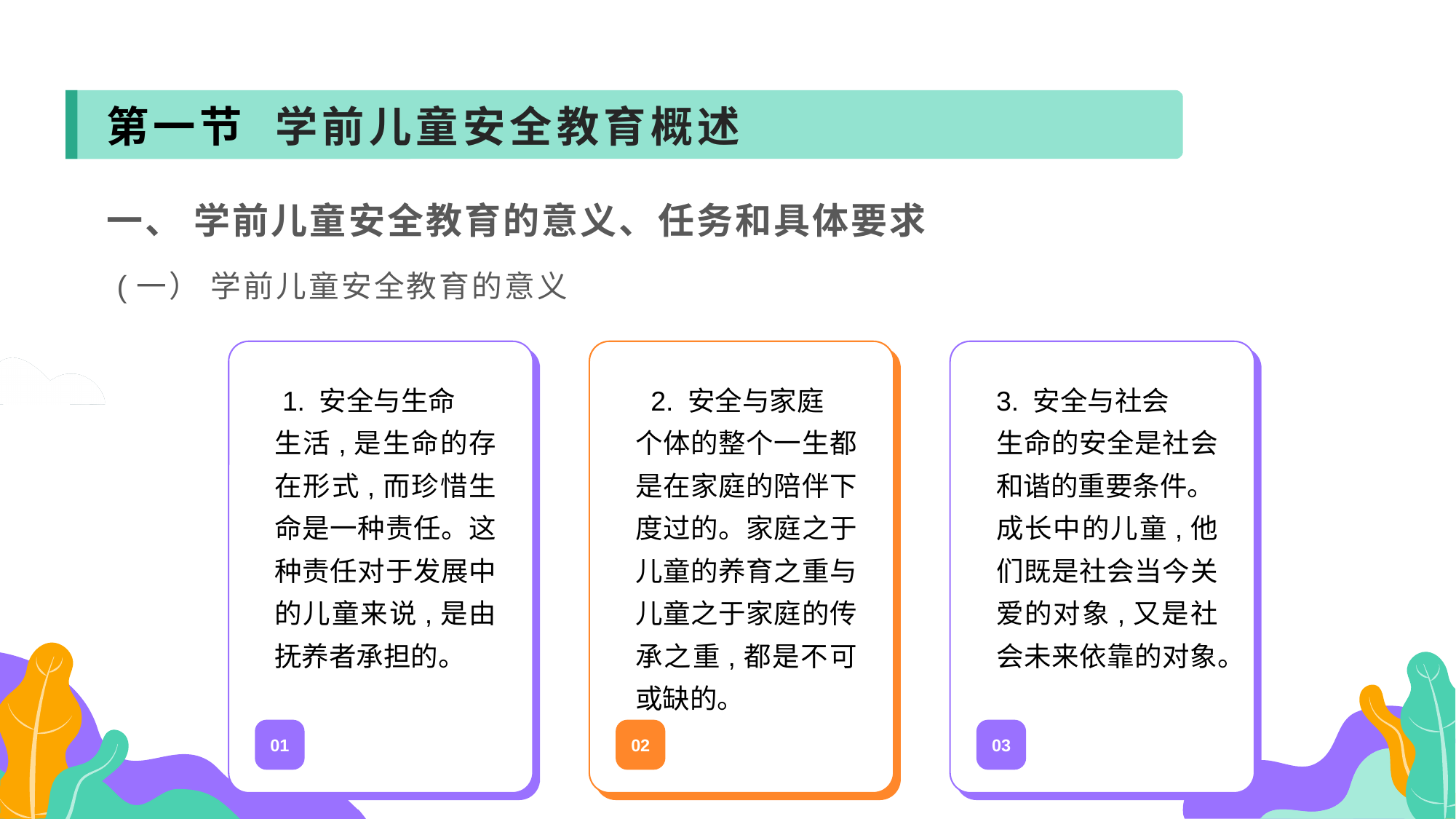

第一节  学前儿童安全教育概述
一、 学前儿童安全教育的意义、任务和具体要求
 (一） 学前儿童安全教育的意义

 1. 安全与生命
生活,是生命的存在形式,而珍惜生命是一种责任。这种责任对于发展中的儿童来说,是由抚养者承担的。
  2. 安全与家庭
个体的整个一生都是在家庭的陪伴下度过的。家庭之于儿童的养育之重与儿童之于家庭的传承之重,都是不可或缺的。
3. 安全与社会
生命的安全是社会和谐的重要条件。
成长中的儿童,他们既是社会当今关爱的对象,又是社会未来依靠的对象。
01
02
03